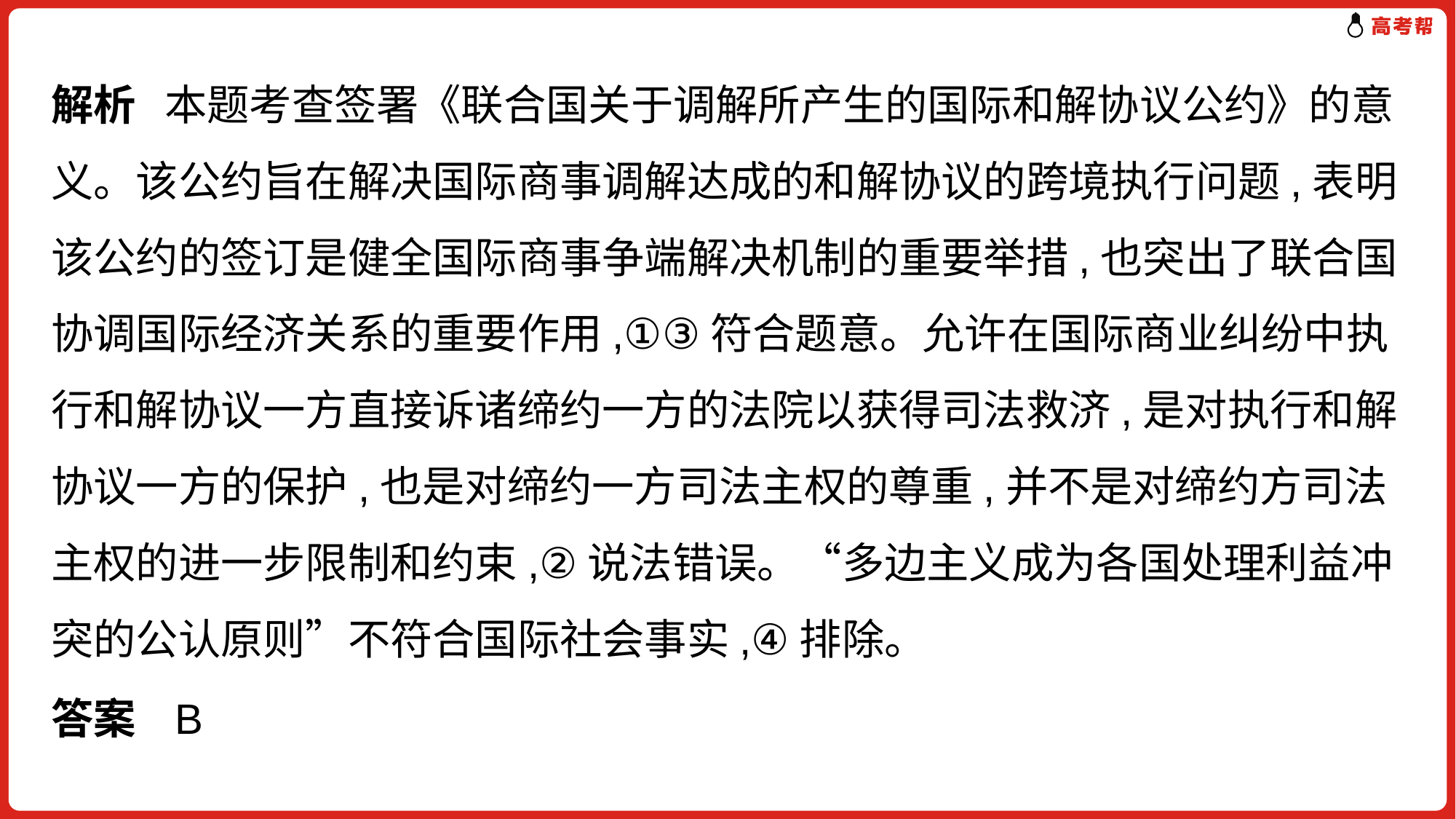

# 解析   本题考查签署《联合国关于调解所产生的国际和解协议公约》的意义。该公约旨在解决国际商事调解达成的和解协议的跨境执行问题,表明该公约的签订是健全国际商事争端解决机制的重要举措,也突出了联合国协调国际经济关系的重要作用,①③符合题意。允许在国际商业纠纷中执行和解协议一方直接诉诸缔约一方的法院以获得司法救济,是对执行和解协议一方的保护,也是对缔约一方司法主权的尊重,并不是对缔约方司法主权的进一步限制和约束,②说法错误。“多边主义成为各国处理利益冲突的公认原则”不符合国际社会事实,④排除。
答案   B